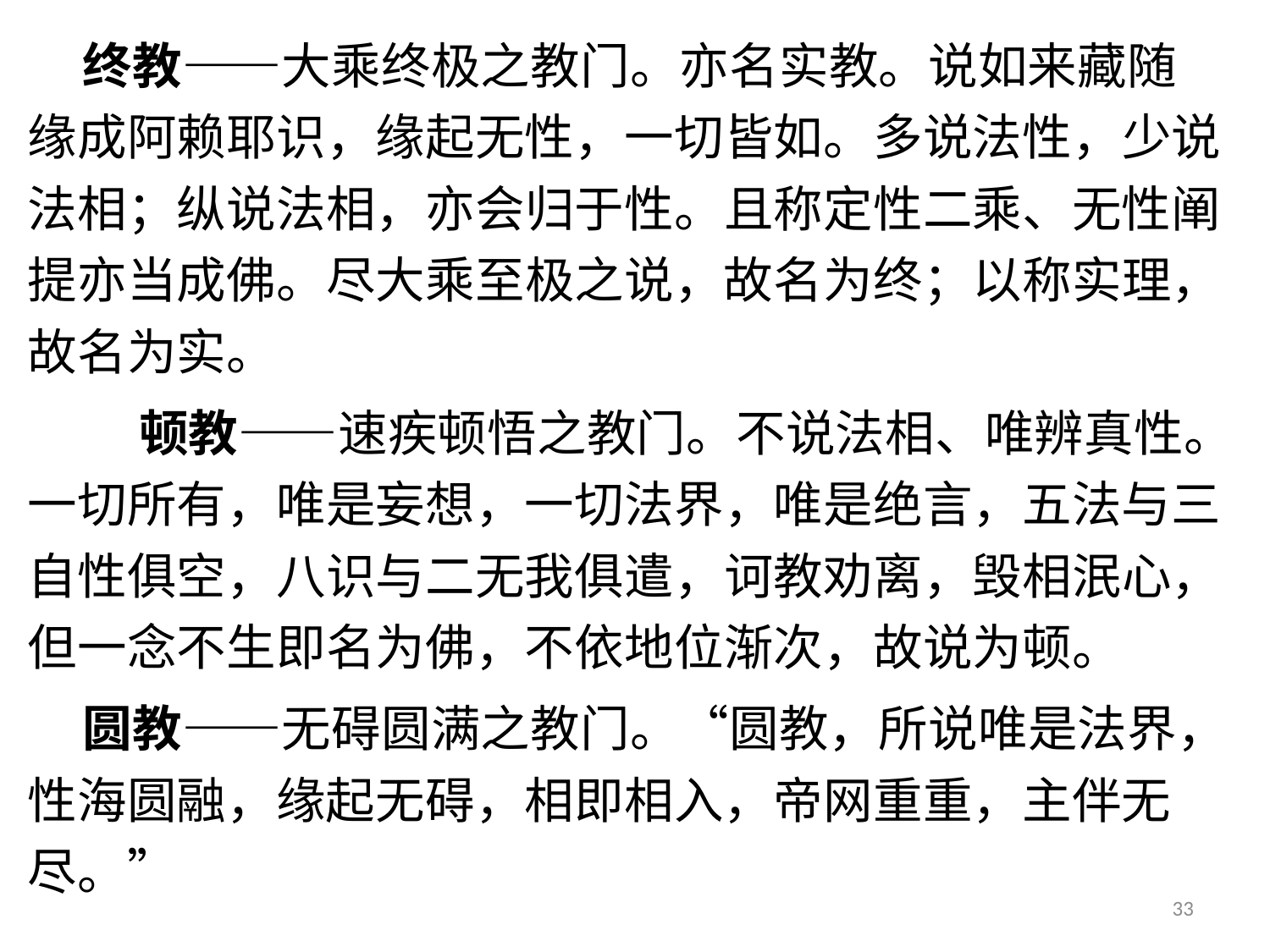

终教——大乘终极之教门。亦名实教。说如来藏随缘成阿赖耶识，缘起无性，一切皆如。多说法性，少说法相；纵说法相，亦会归于性。且称定性二乘、无性阐提亦当成佛。尽大乘至极之说，故名为终；以称实理，故名为实。
         顿教——速疾顿悟之教门。不说法相、唯辨真性。一切所有，唯是妄想，一切法界，唯是绝言，五法与三自性俱空，八识与二无我俱遣，诃教劝离，毁相泯心，但一念不生即名为佛，不依地位渐次，故说为顿。
    圆教——无碍圆满之教门。“圆教，所说唯是法界，性海圆融，缘起无碍，相即相入，帝网重重，主伴无尽。”

33